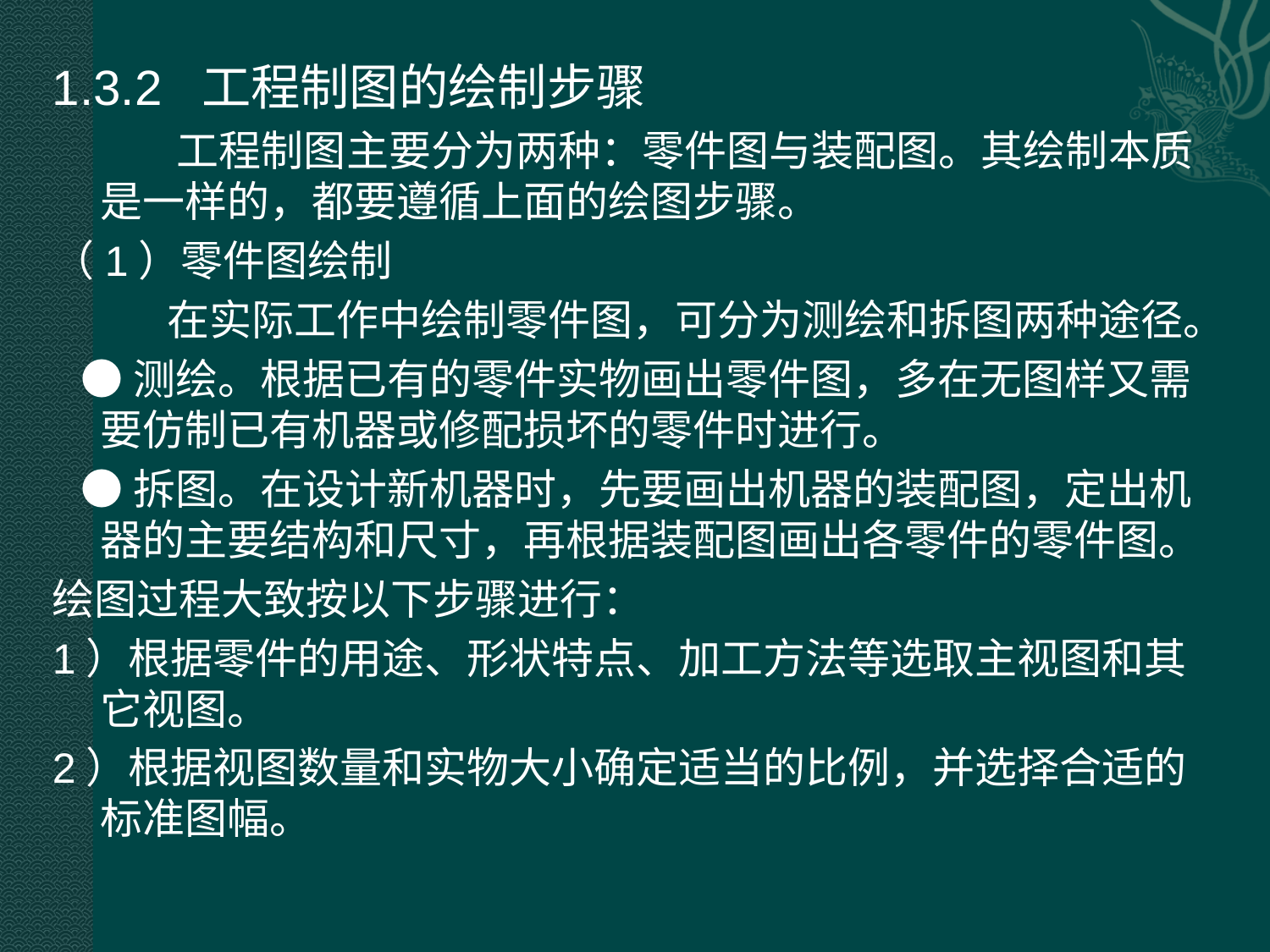

1.3.2  工程制图的绘制步骤
            工程制图主要分为两种：零件图与装配图。其绘制本质是一样的，都要遵循上面的绘图步骤。
（1）零件图绘制
           在实际工作中绘制零件图，可分为测绘和拆图两种途径。
   ●测绘。根据已有的零件实物画出零件图，多在无图样又需要仿制已有机器或修配损坏的零件时进行。
   ●拆图。在设计新机器时，先要画出机器的装配图，定出机器的主要结构和尺寸，再根据装配图画出各零件的零件图。
绘图过程大致按以下步骤进行：
1）根据零件的用途、形状特点、加工方法等选取主视图和其它视图。
2）根据视图数量和实物大小确定适当的比例，并选择合适的标准图幅。